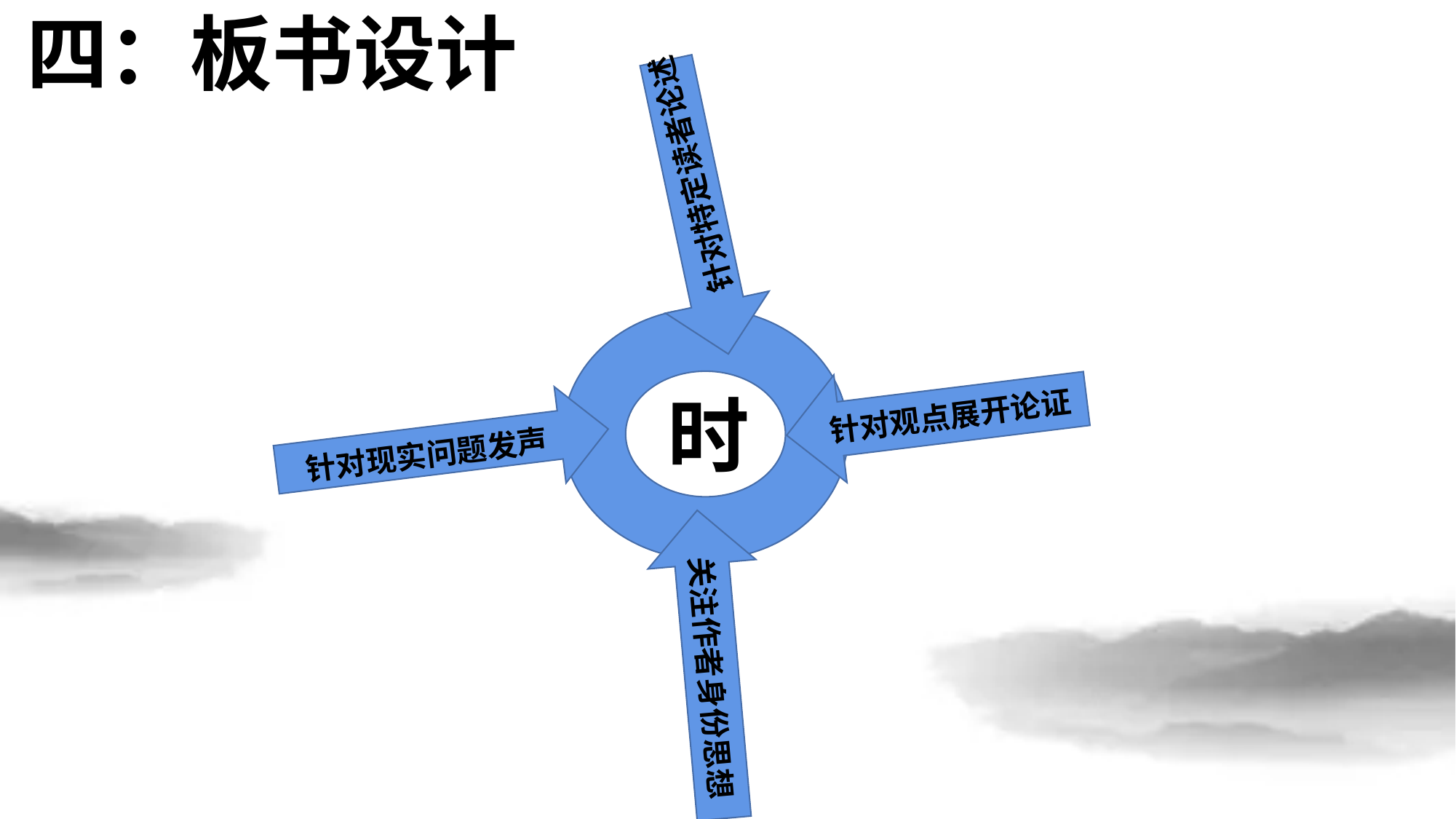

四：板书设计
#
针对特定读者论述

针对观点展开论证
时

   针对现实问题发声
关注作者身份思想